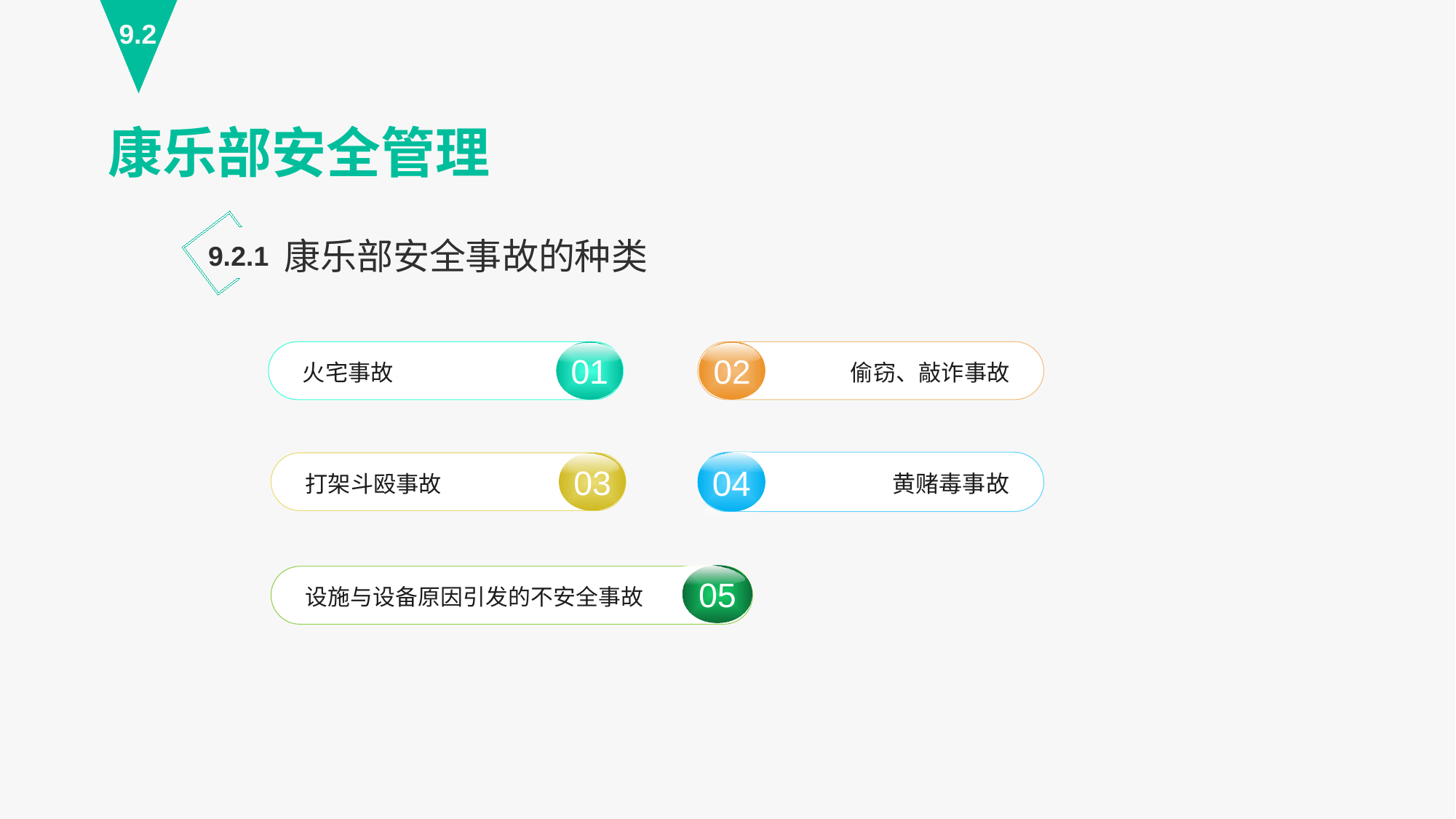

9.2
康乐部安全管理

康乐部安全事故的种类
9.2.1

02
偷窃、敲诈事故

01
火宅事故

04
黄赌毒事故

03
打架斗殴事故

05
设施与设备原因引发的不安全事故